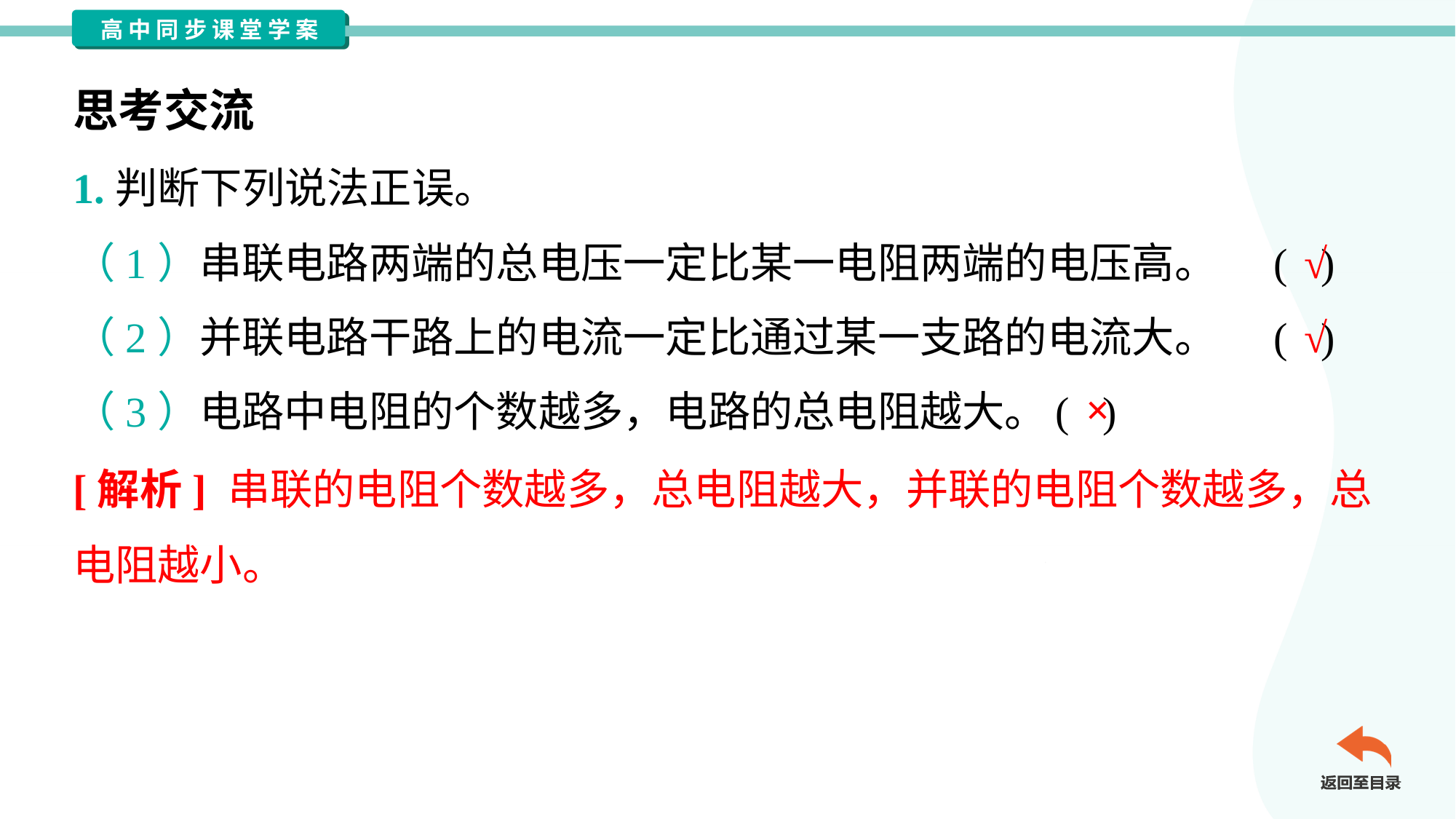

思考交流
1.判断下列说法正误。
√
（1）串联电路两端的总电压一定比某一电阻两端的电压高。	(   )
√
（2）并联电路干路上的电流一定比通过某一支路的电流大。	(   )
×
（3）电路中电阻的个数越多，电路的总电阻越大。	(   )
[解析] 串联的电阻个数越多，总电阻越大，并联的电阻个数越多，总
电阻越小。